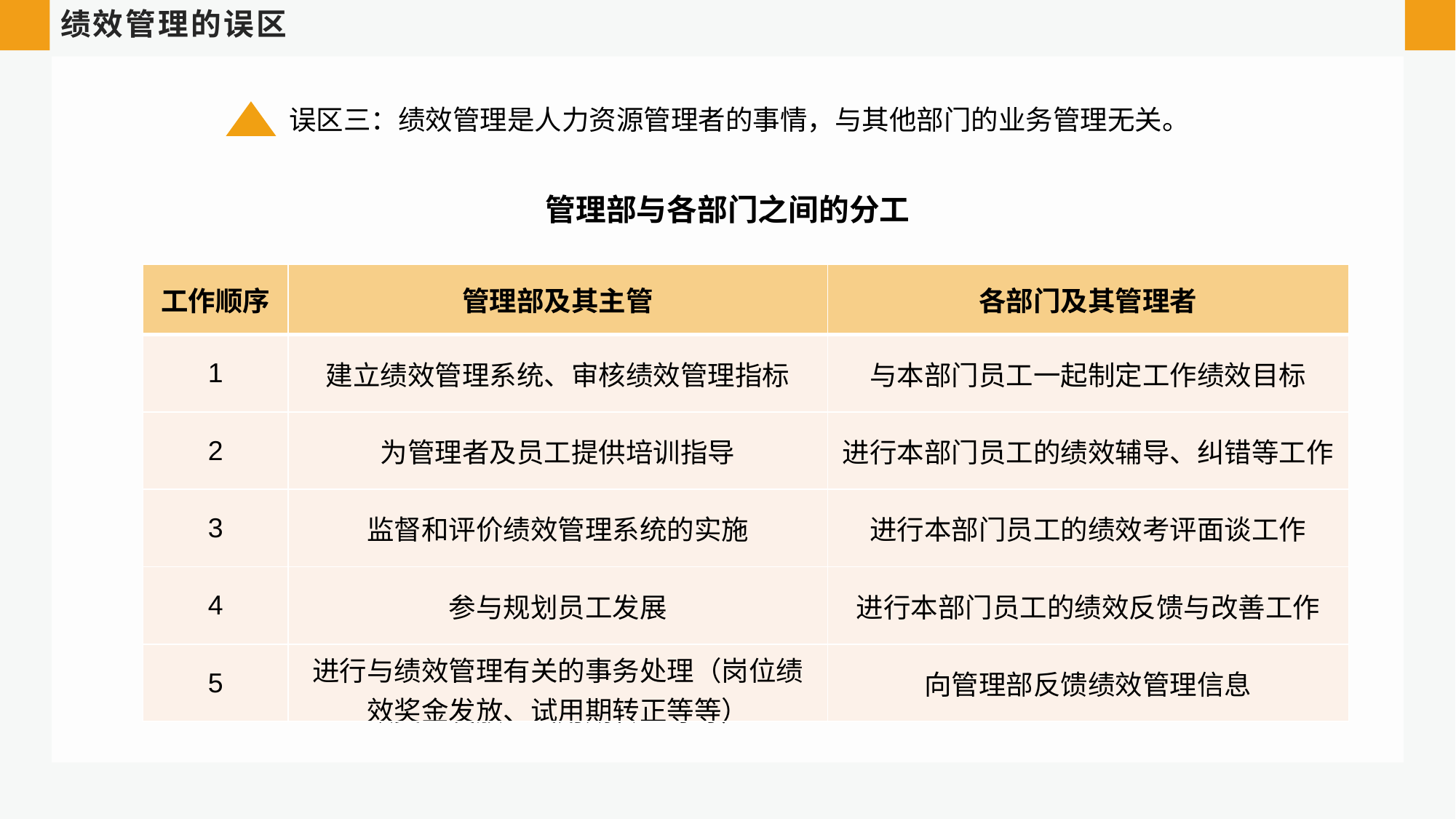

绩效管理的误区
误区三：绩效管理是人力资源管理者的事情，与其他部门的业务管理无关。

管理部与各部门之间的分工
| 工作顺序 | 管理部及其主管 | 各部门及其管理者 |
| --- | --- | --- |
| 1 | 建立绩效管理系统、审核绩效管理指标 | 与本部门员工一起制定工作绩效目标 |
| 2 | 为管理者及员工提供培训指导 | 进行本部门员工的绩效辅导、纠错等工作 |
| 3 | 监督和评价绩效管理系统的实施 | 进行本部门员工的绩效考评面谈工作 |
| 4 | 参与规划员工发展 | 进行本部门员工的绩效反馈与改善工作 |
| 5 | 进行与绩效管理有关的事务处理（岗位绩效奖金发放、试用期转正等等） | 向管理部反馈绩效管理信息 |